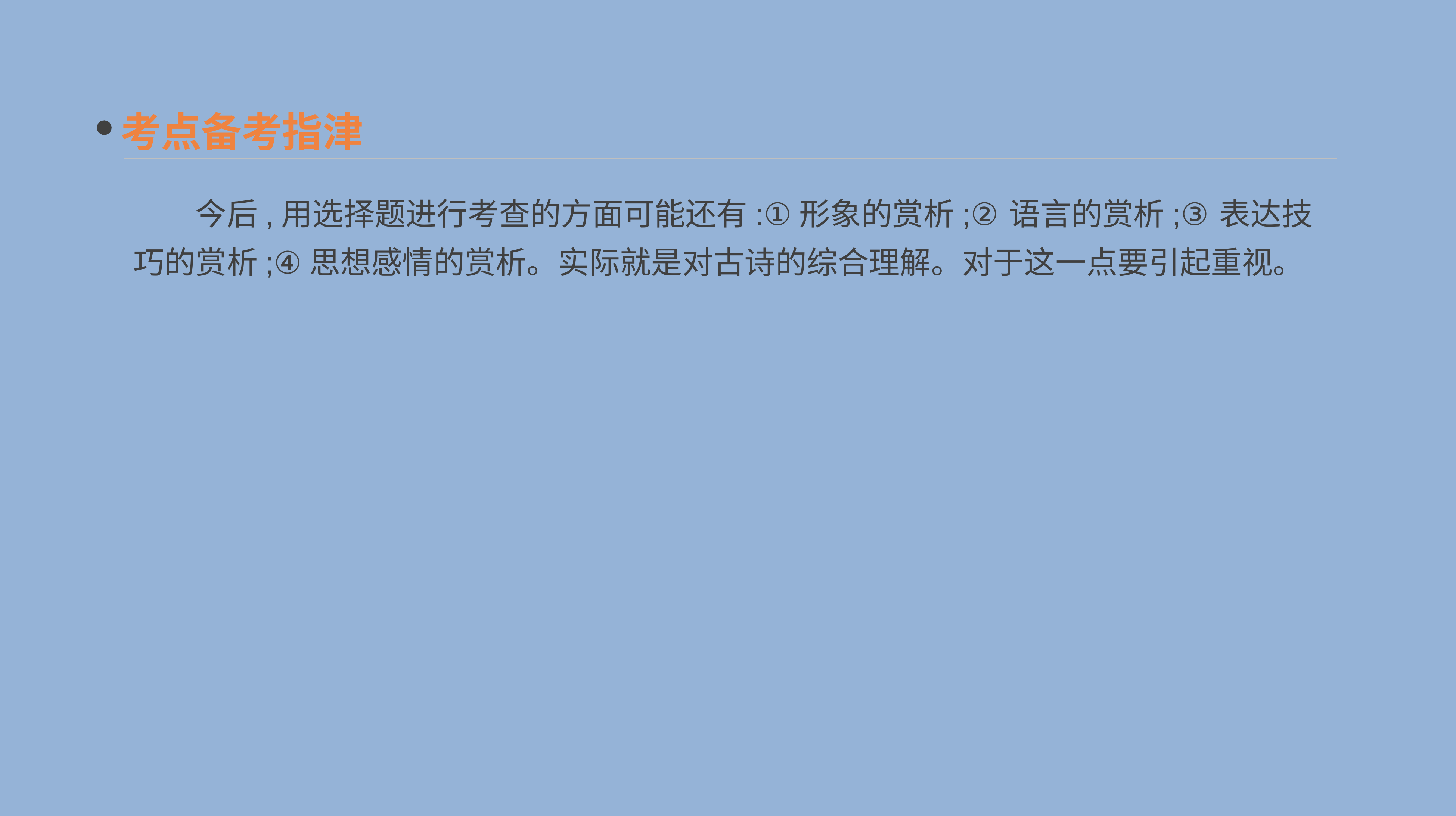

考点备考指津

　　今后,用选择题进行考查的方面可能还有:①形象的赏析;②语言的赏析;③表达技巧的赏析;④思想感情的赏析。实际就是对古诗的综合理解。对于这一点要引起重视。